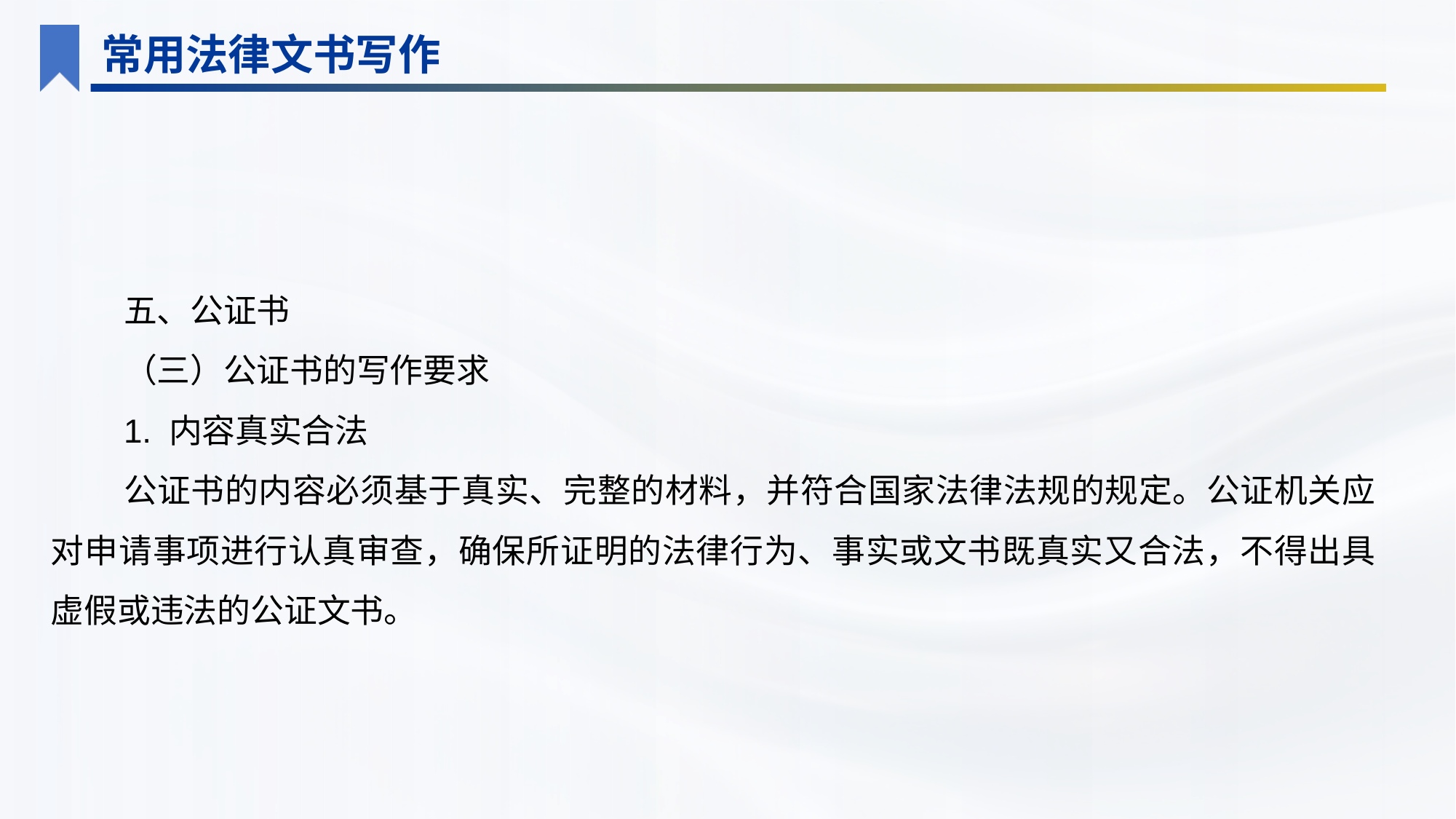

常用法律文书写作
五、公证书
（三）公证书的写作要求
1. 内容真实合法
公证书的内容必须基于真实、完整的材料，并符合国家法律法规的规定。公证机关应对申请事项进行认真审查，确保所证明的法律行为、事实或文书既真实又合法，不得出具虚假或违法的公证文书。